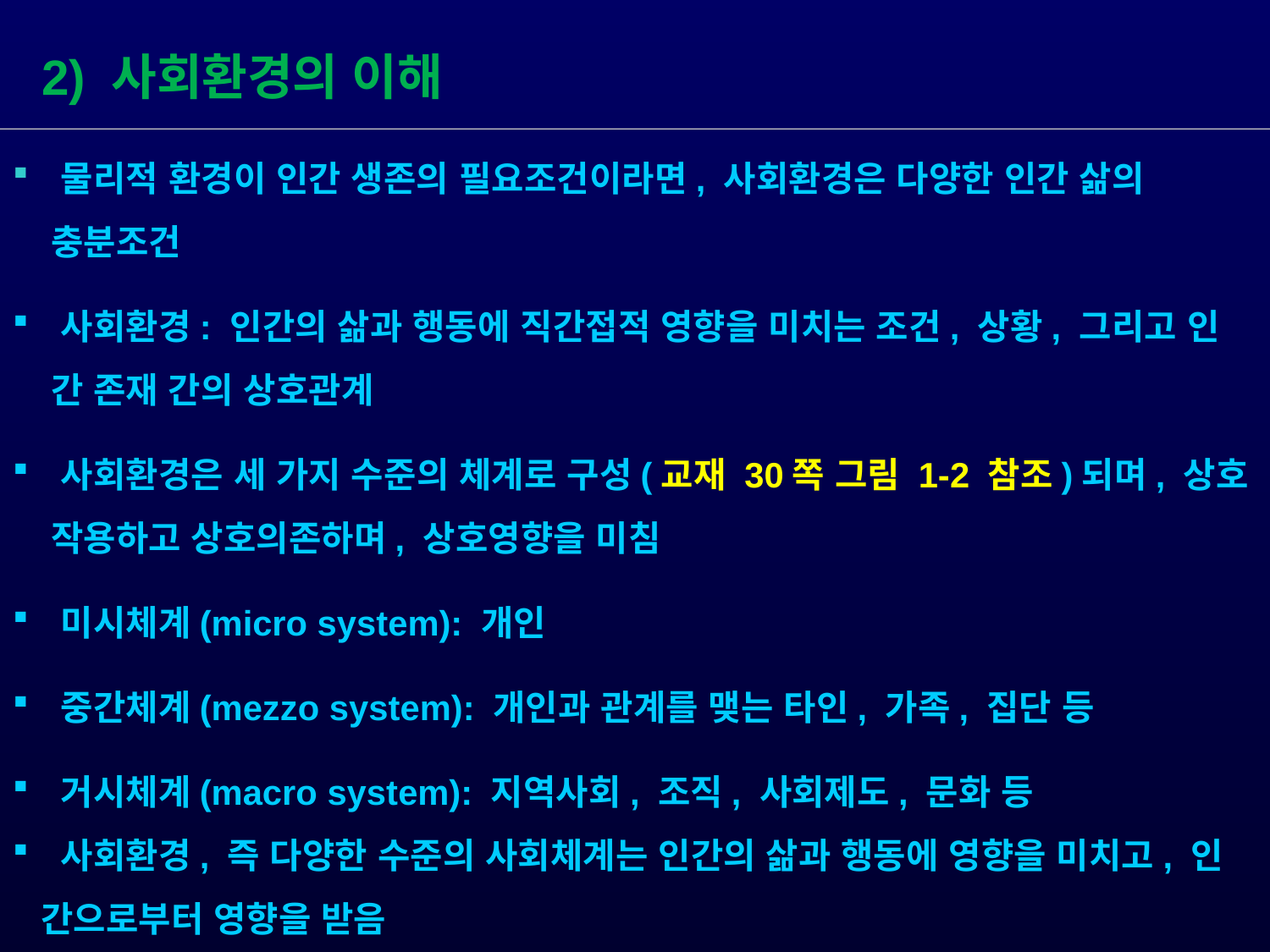

2) 사회환경의 이해
 물리적 환경이 인간 생존의 필요조건이라면, 사회환경은 다양한 인간 삶의
   충분조건
 사회환경: 인간의 삶과 행동에 직간접적 영향을 미치는 조건, 상황, 그리고 인
   간 존재 간의 상호관계
 사회환경은 세 가지 수준의 체계로 구성(교재 30쪽 그림 1-2 참조)되며, 상호
   작용하고 상호의존하며, 상호영향을 미침
 미시체계(micro system): 개인
 중간체계(mezzo system): 개인과 관계를 맺는 타인, 가족, 집단 등
 거시체계(macro system): 지역사회, 조직, 사회제도, 문화 등
 사회환경, 즉 다양한 수준의 사회체계는 인간의 삶과 행동에 영향을 미치고, 인
  간으로부터 영향을 받음